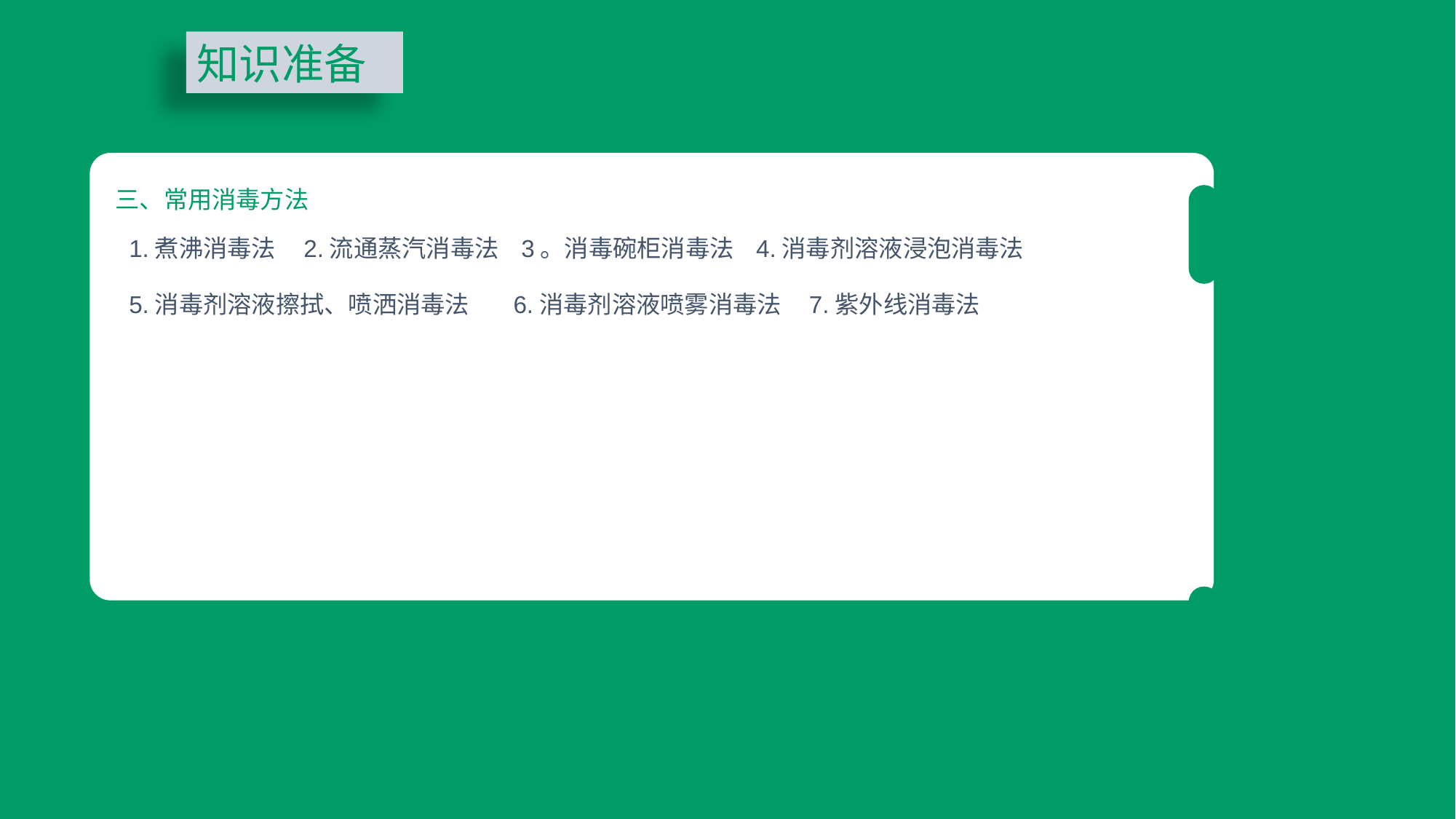

知识准备

三、常用消毒方法

  1.煮沸消毒法    2.流通蒸汽消毒法   3。消毒碗柜消毒法   4.消毒剂溶液浸泡消毒法
  5.消毒剂溶液擦拭、喷洒消毒法       6.消毒剂溶液喷雾消毒法    7.紫外线消毒法